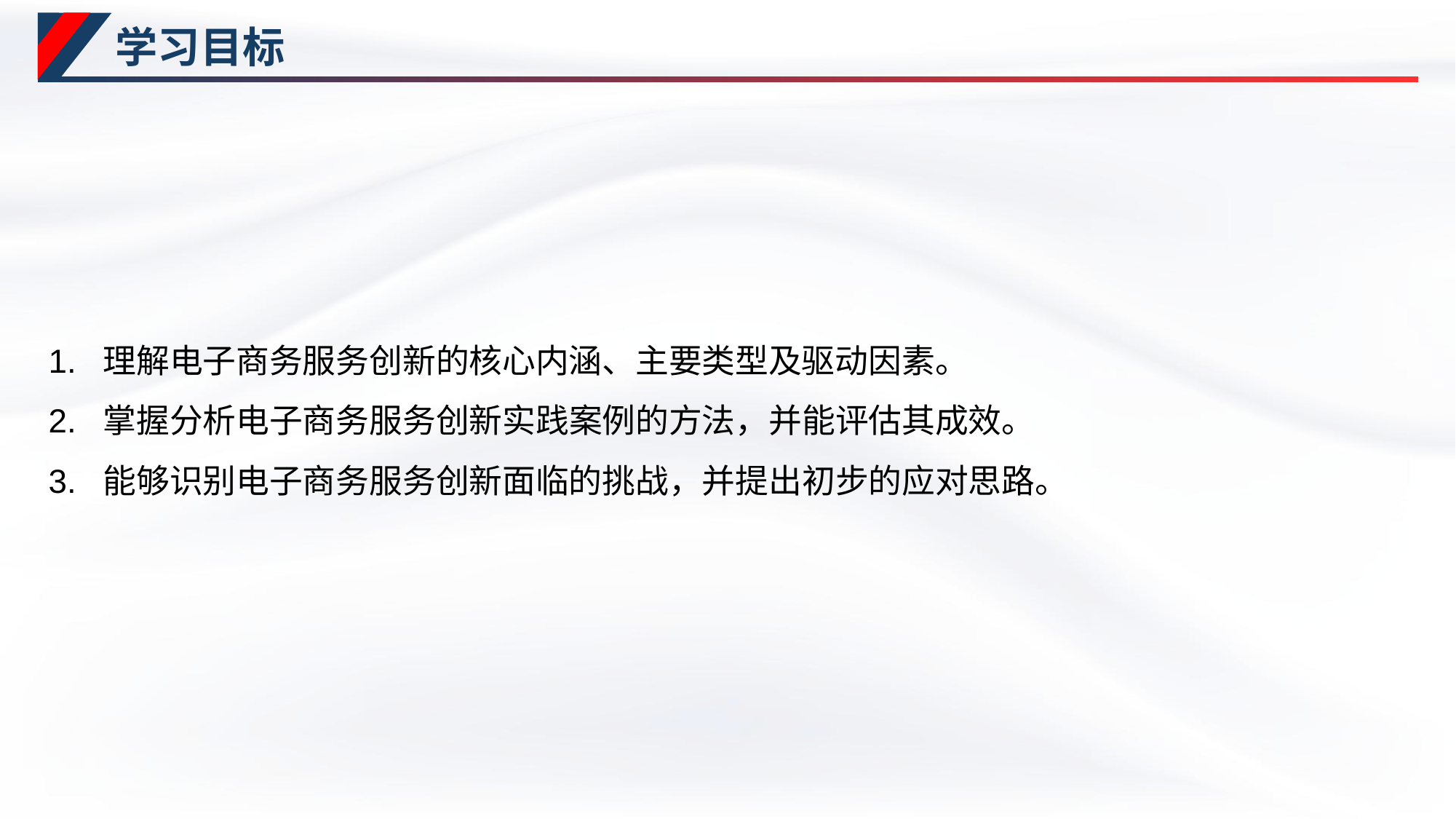

理解电子商务服务创新的核心内涵、主要类型及驱动因素。
掌握分析电子商务服务创新实践案例的方法，并能评估其成效。
能够识别电子商务服务创新面临的挑战，并提出初步的应对思路。